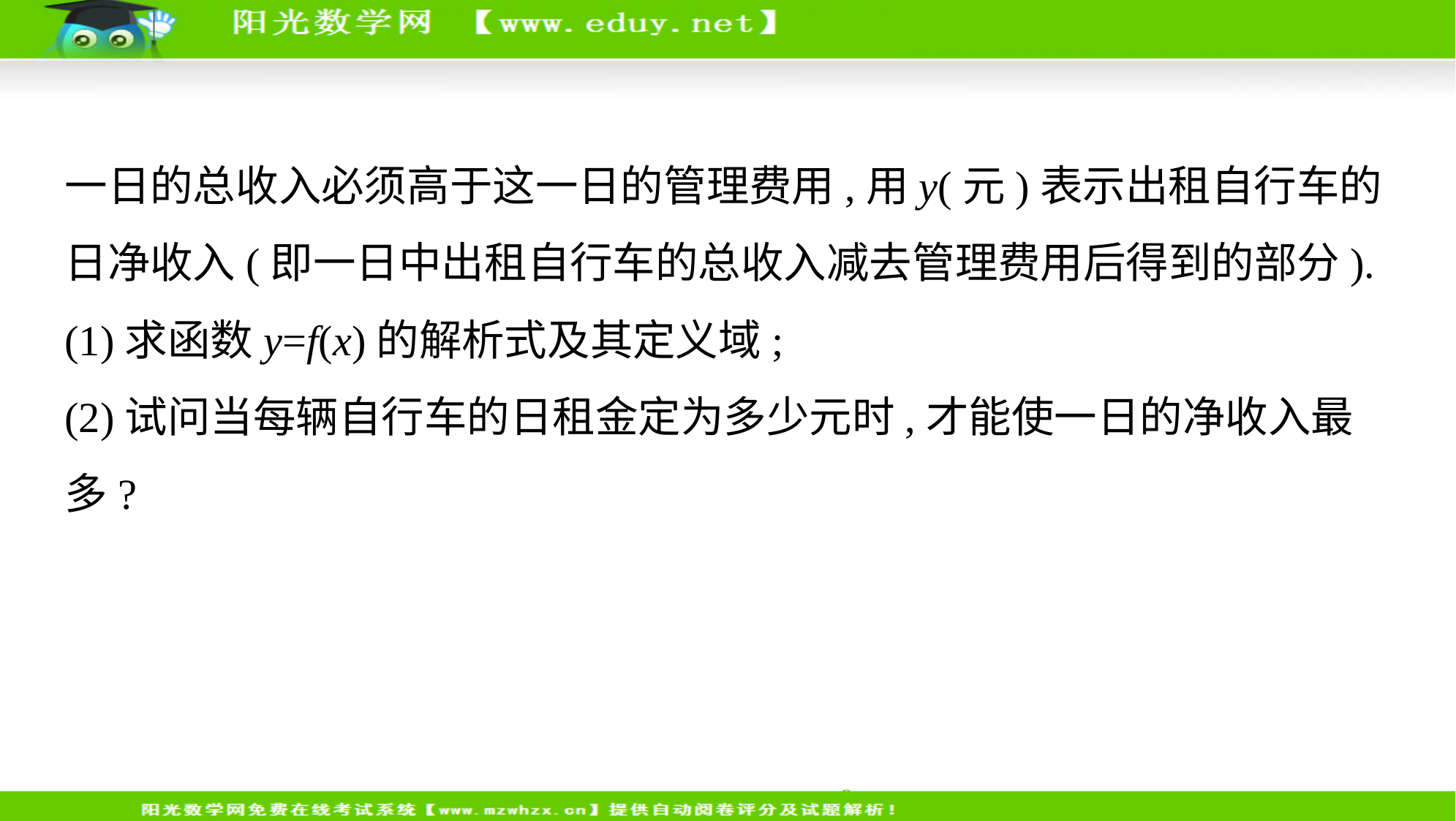

一日的总收入必须高于这一日的管理费用,用y(元)表示出租自行车的
日净收入(即一日中出租自行车的总收入减去管理费用后得到的部分).
(1)求函数y=f(x)的解析式及其定义域;
(2)试问当每辆自行车的日租金定为多少元时,才能使一日的净收入最多?